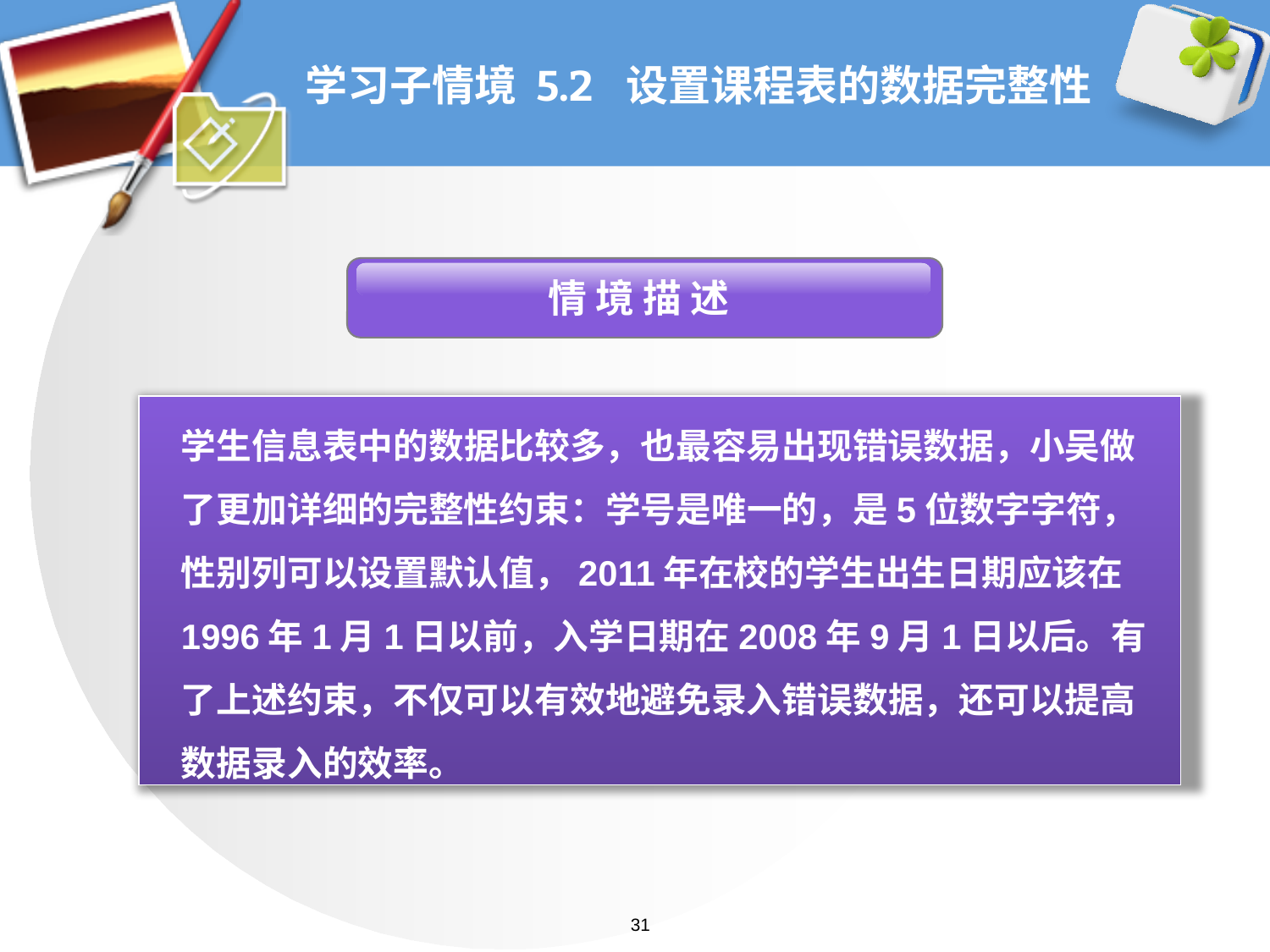

# 学习子情境 5.2   设置课程表的数据完整性

  情 境 描 述

学生信息表中的数据比较多，也最容易出现错误数据，小吴做了更加详细的完整性约束：学号是唯一的，是5位数字字符，性别列可以设置默认值，2011年在校的学生出生日期应该在1996年1月1日以前，入学日期在2008年9月1日以后。有了上述约束，不仅可以有效地避免录入错误数据，还可以提高数据录入的效率。
31